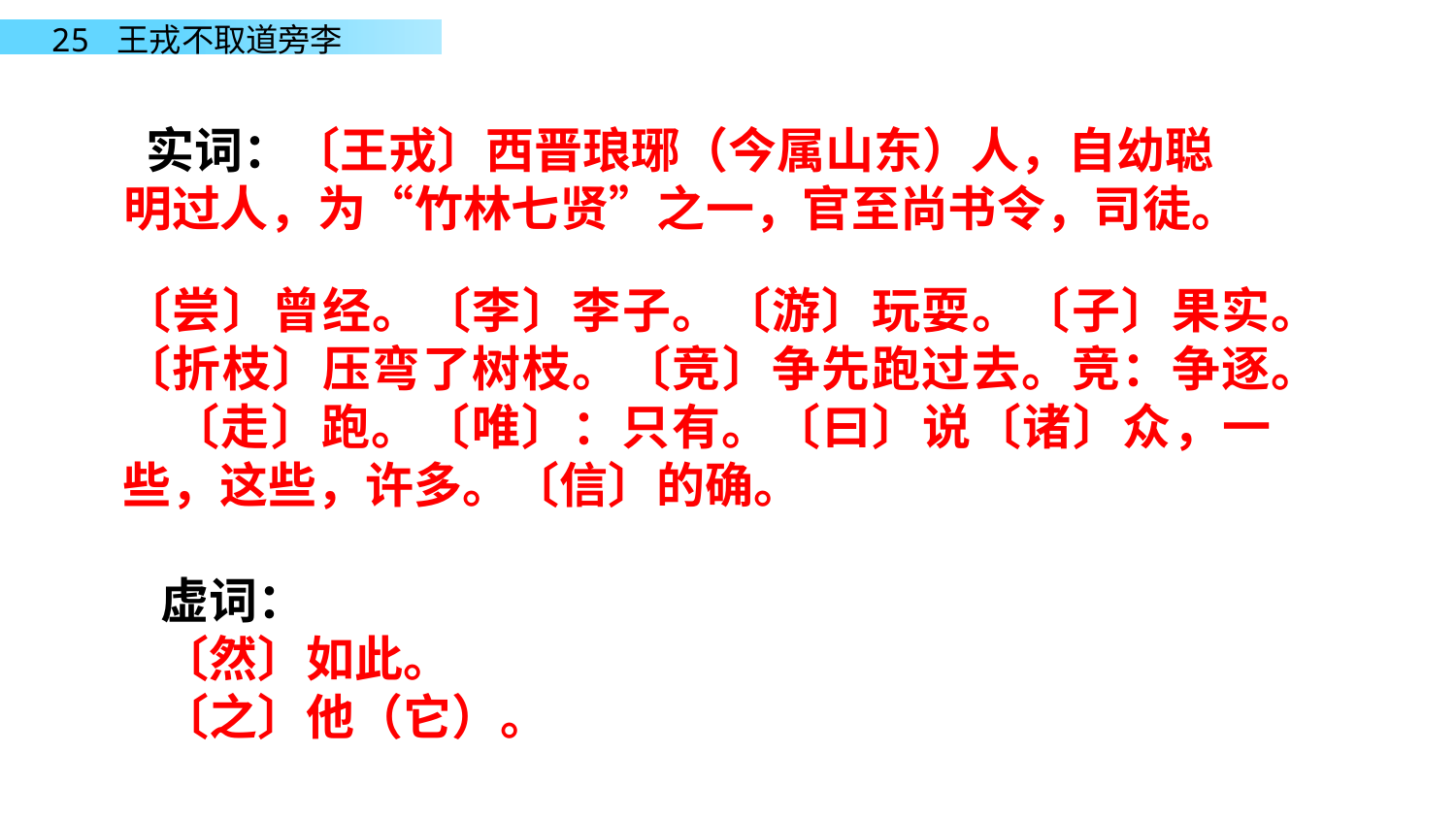

实词：〔王戎〕西晋琅琊（今属山东）人，自幼聪明过人，为“竹林七贤”之一，官至尚书令，司徒。
〔尝〕曾经。〔李〕李子。〔游〕玩耍。〔子〕果实。〔折枝〕压弯了树枝。〔竞〕争先跑过去。竞：争逐。
〔走〕跑。〔唯〕：只有。〔曰〕说〔诸〕众，一些，这些，许多。〔信〕的确。
虚词：
〔然〕如此。
〔之〕他（它）。